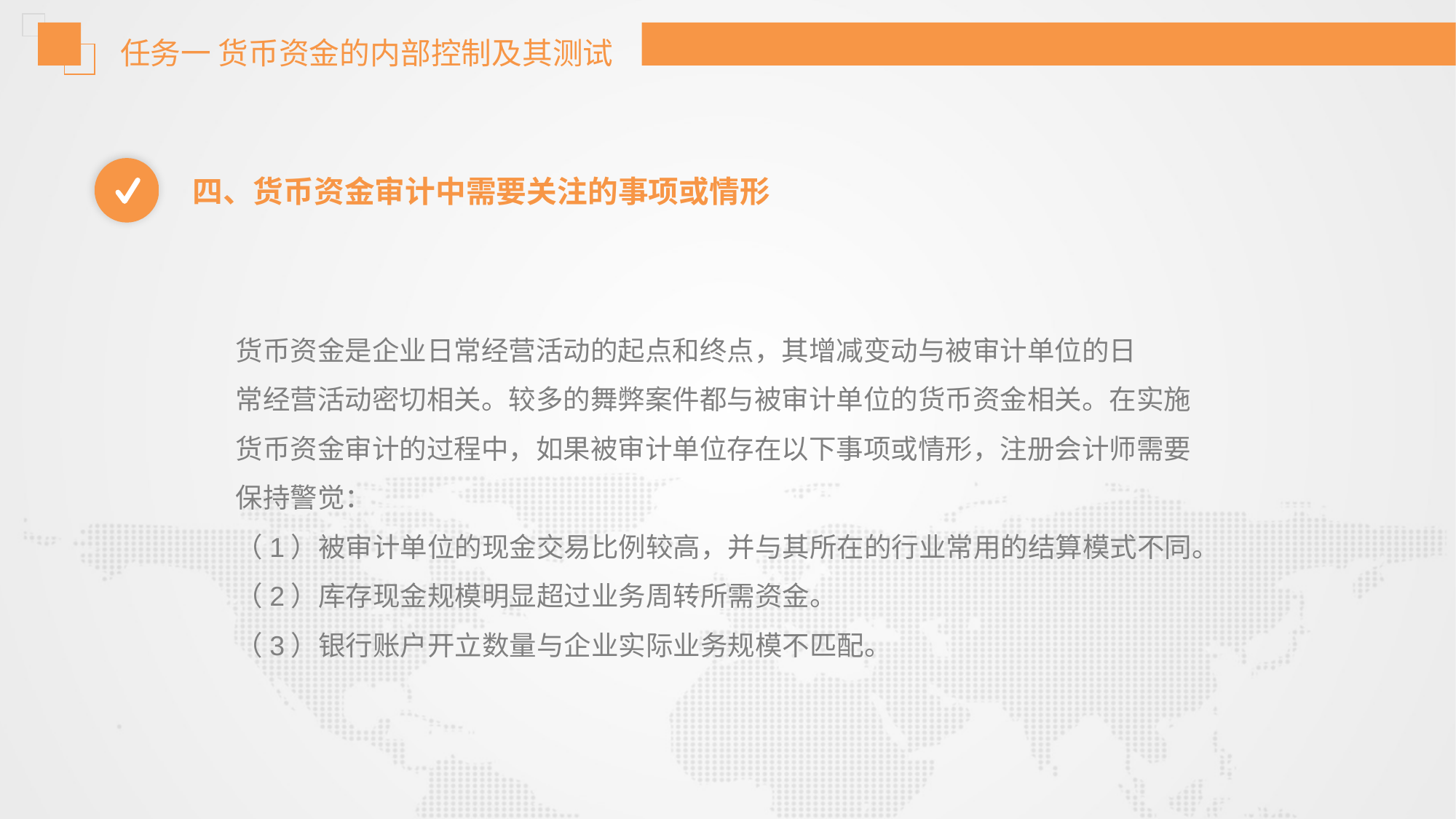

任务一 货币资金的内部控制及其测试

四、货币资金审计中需要关注的事项或情形
货币资金是企业日常经营活动的起点和终点，其增减变动与被审计单位的日
常经营活动密切相关。较多的舞弊案件都与被审计单位的货币资金相关。在实施
货币资金审计的过程中，如果被审计单位存在以下事项或情形，注册会计师需要
保持警觉：
（1）被审计单位的现金交易比例较高，并与其所在的行业常用的结算模式不同。
（2）库存现金规模明显超过业务周转所需资金。
（3）银行账户开立数量与企业实际业务规模不匹配。